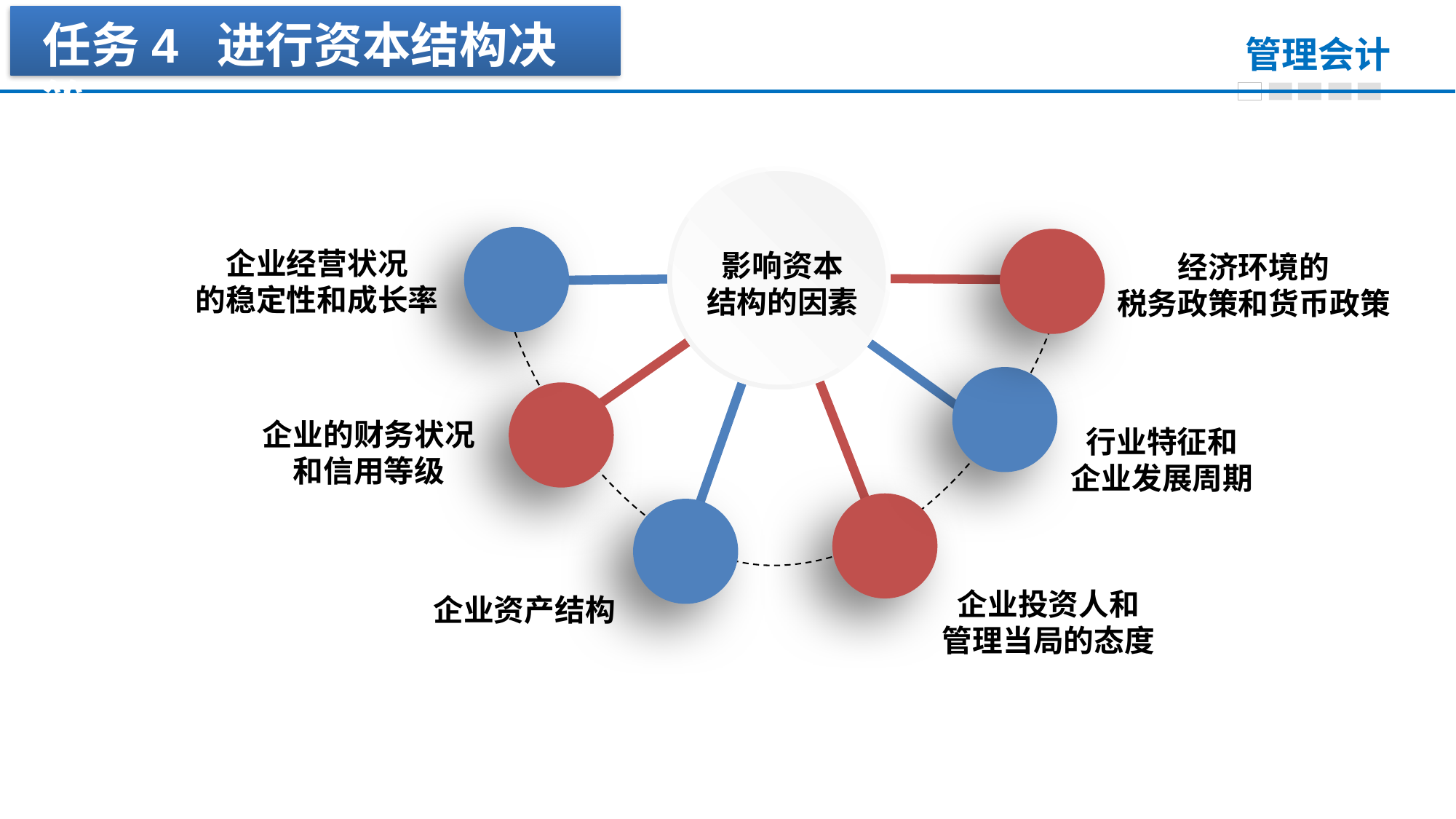

任务4  进行资本结构决策

影响资本
结构的因素

企业经营状况
的稳定性和成长率
经济环境的
税务政策和货币政策

企业的财务状况
和信用等级
行业特征和
企业发展周期

企业投资人和
管理当局的态度
企业资产结构